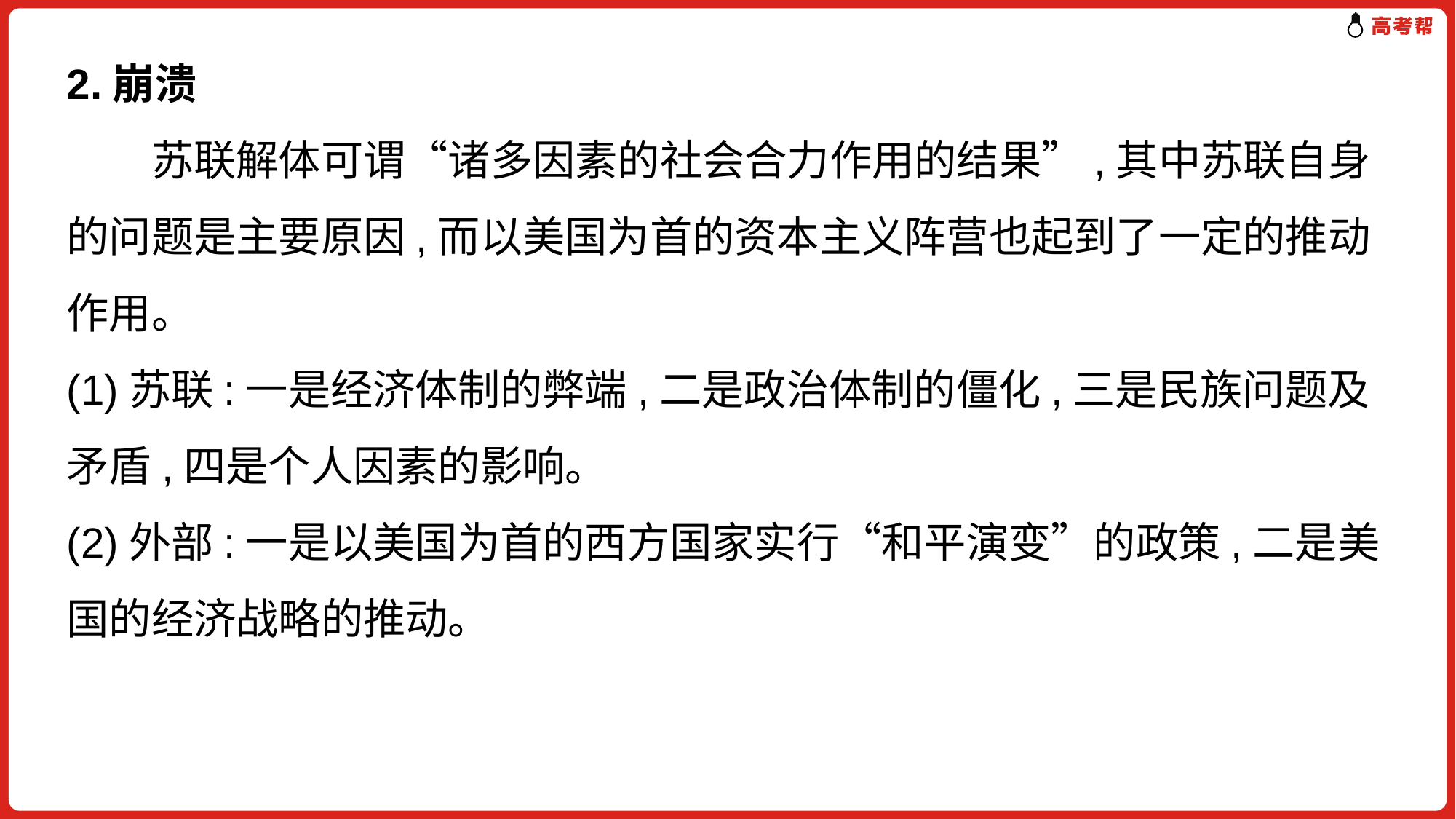

2.崩溃
　　苏联解体可谓“诸多因素的社会合力作用的结果”,其中苏联自身的问题是主要原因,而以美国为首的资本主义阵营也起到了一定的推动作用。
(1)苏联:一是经济体制的弊端,二是政治体制的僵化,三是民族问题及矛盾,四是个人因素的影响。
(2)外部:一是以美国为首的西方国家实行“和平演变”的政策,二是美国的经济战略的推动。